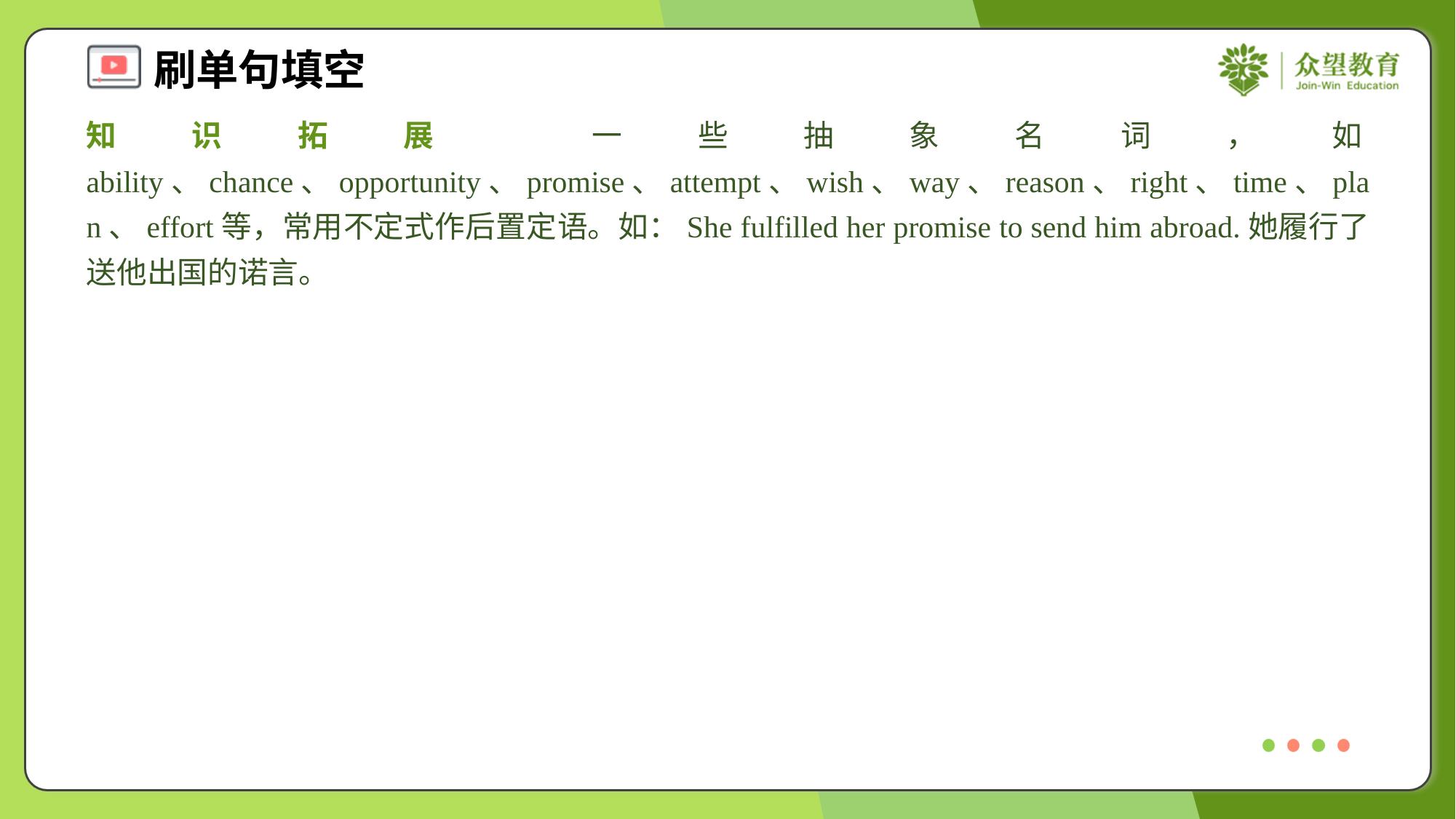

知识拓展 一些抽象名词，如ability、chance、opportunity、promise、attempt、wish、way、reason、right、time、plan、effort等，常用不定式作后置定语。如：She fulfilled her promise to send him abroad.她履行了送他出国的诺言。